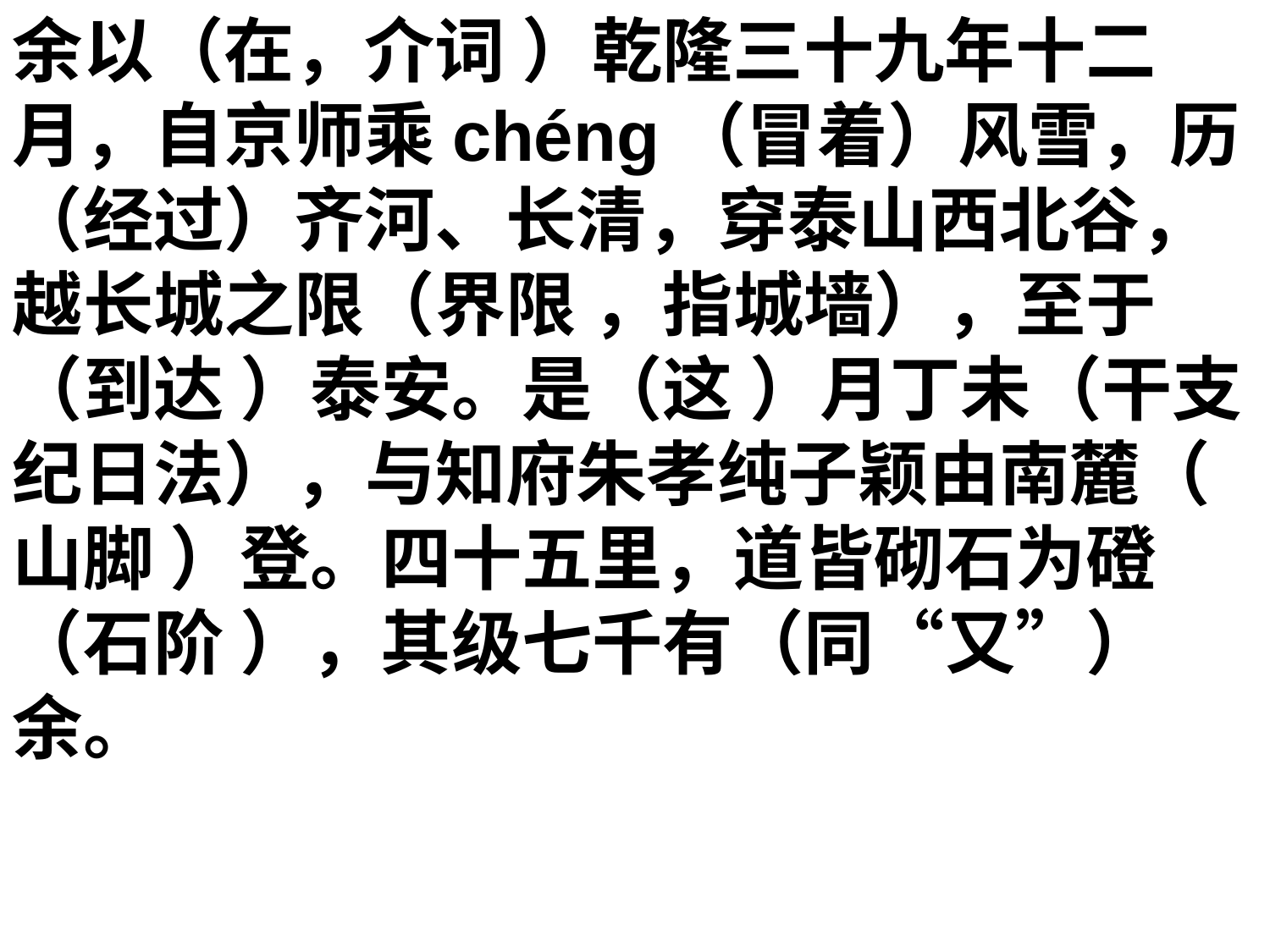

余以（在，介词 ）乾隆三十九年十二月，自京师乘chéng（冒着）风雪，历（经过）齐河、长清，穿泰山西北谷，越长城之限（界限 ，指城墙），至于（到达 ）泰安。是（这 ）月丁未（干支纪日法），与知府朱孝纯子颖由南麓（ 山脚 ）登。四十五里，道皆砌石为磴（石阶 ），其级七千有（同“又”）余。